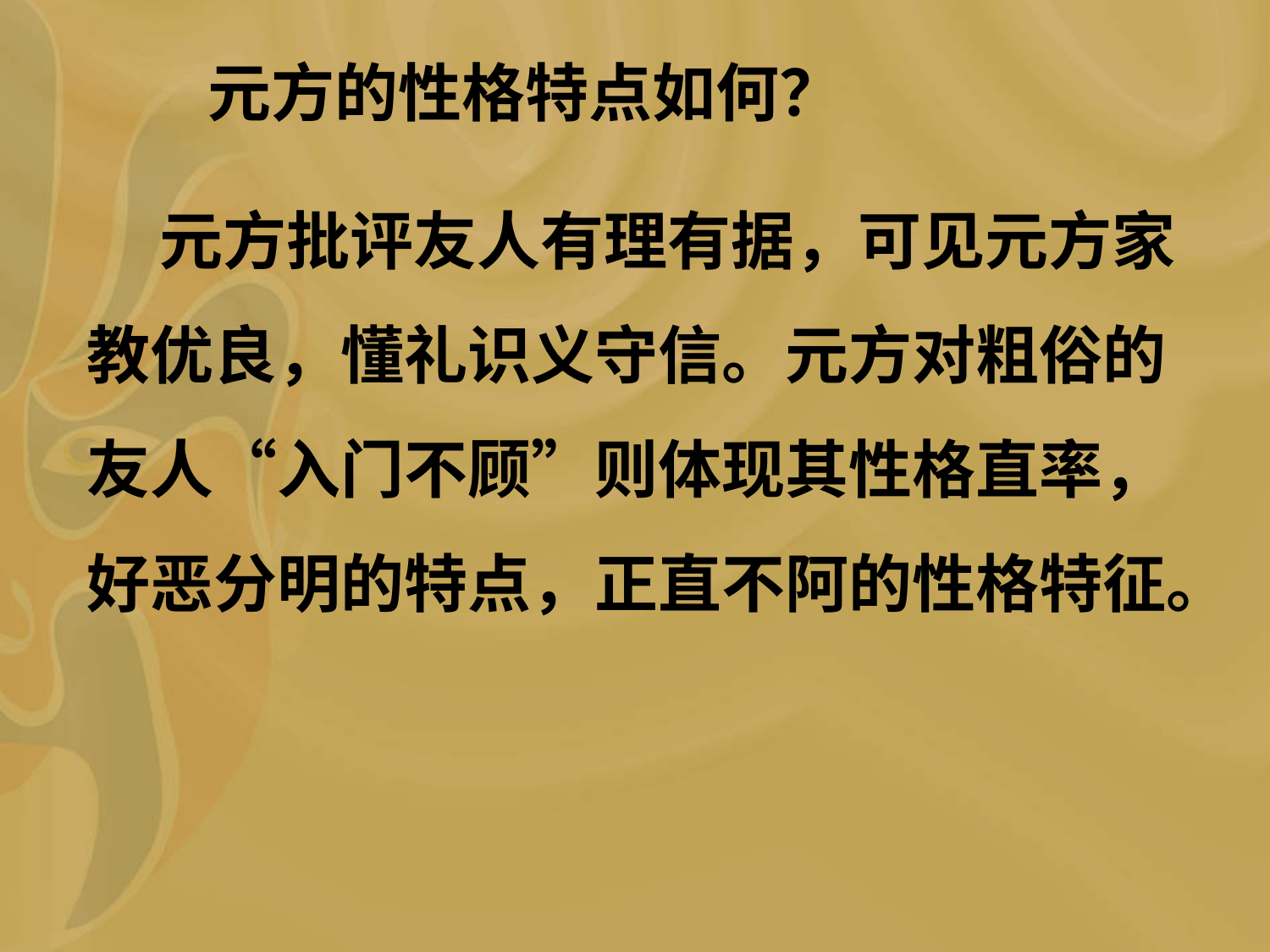

元方的性格特点如何？
    元方批评友人有理有据，可见元方家教优良，懂礼识义守信。元方对粗俗的友人“入门不顾”则体现其性格直率，好恶分明的特点，正直不阿的性格特征。